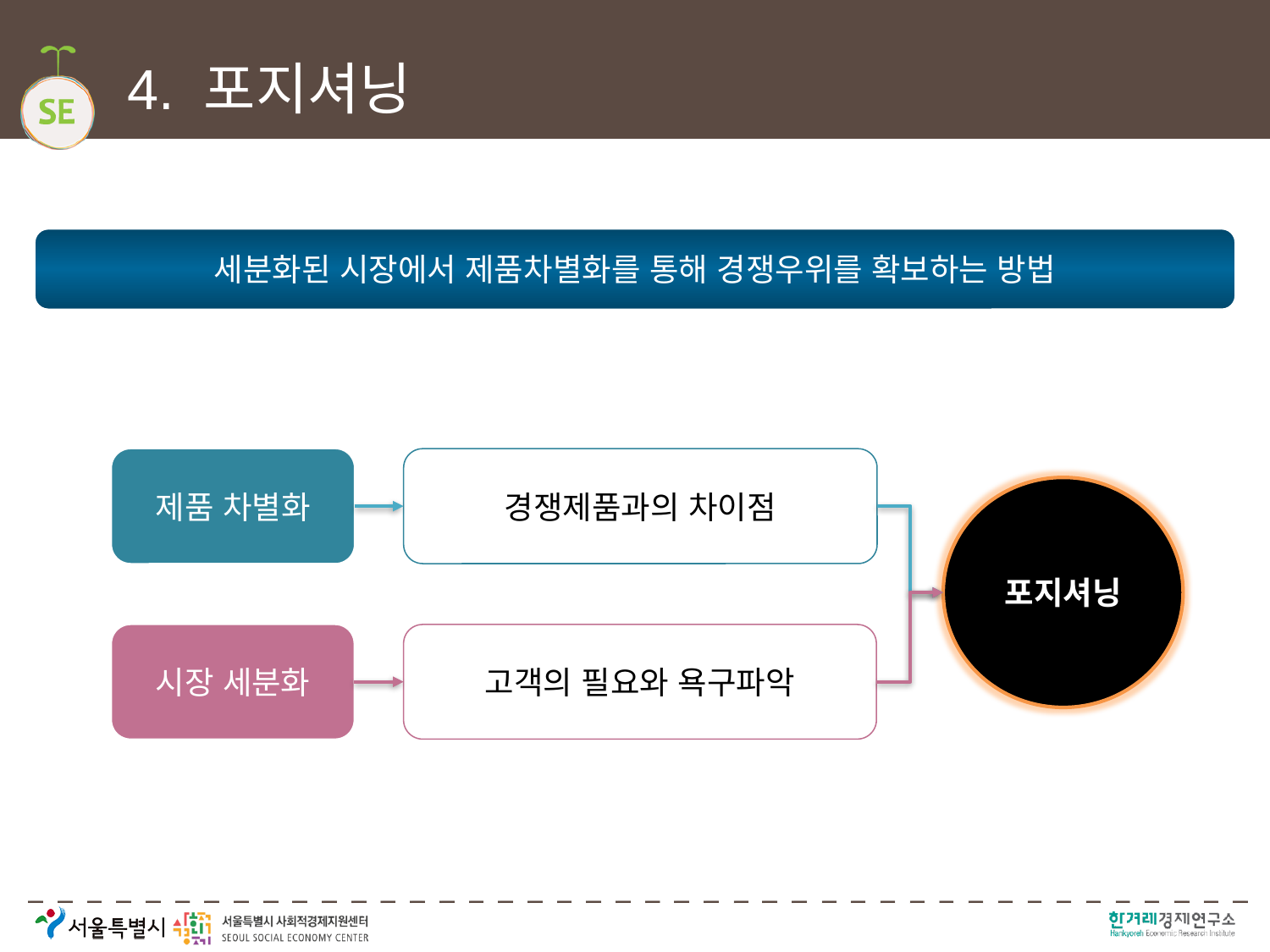

# 4. 포지셔닝
세분화된 시장에서 제품차별화를 통해 경쟁우위를 확보하는 방법
제품 차별화
경쟁제품과의 차이점
포지셔닝
시장 세분화
고객의 필요와 욕구파악